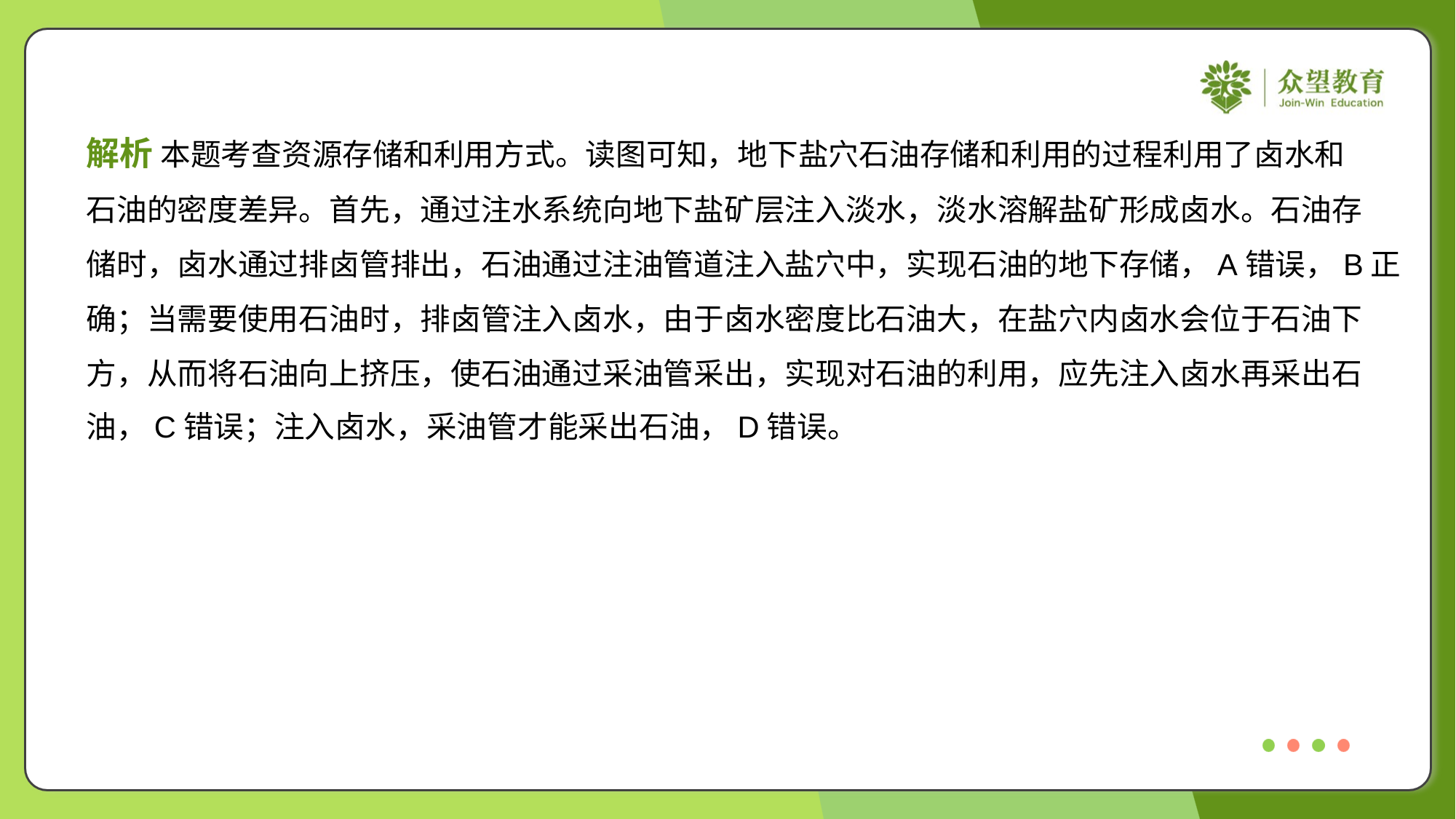

解析 本题考查资源存储和利用方式。读图可知，地下盐穴石油存储和利用的过程利用了卤水和
石油的密度差异。首先，通过注水系统向地下盐矿层注入淡水，淡水溶解盐矿形成卤水。石油存
储时，卤水通过排卤管排出，石油通过注油管道注入盐穴中，实现石油的地下存储，A错误，B正
确；当需要使用石油时，排卤管注入卤水，由于卤水密度比石油大，在盐穴内卤水会位于石油下
方，从而将石油向上挤压，使石油通过采油管采出，实现对石油的利用，应先注入卤水再采出石
油，C错误；注入卤水，采油管才能采出石油，D错误。